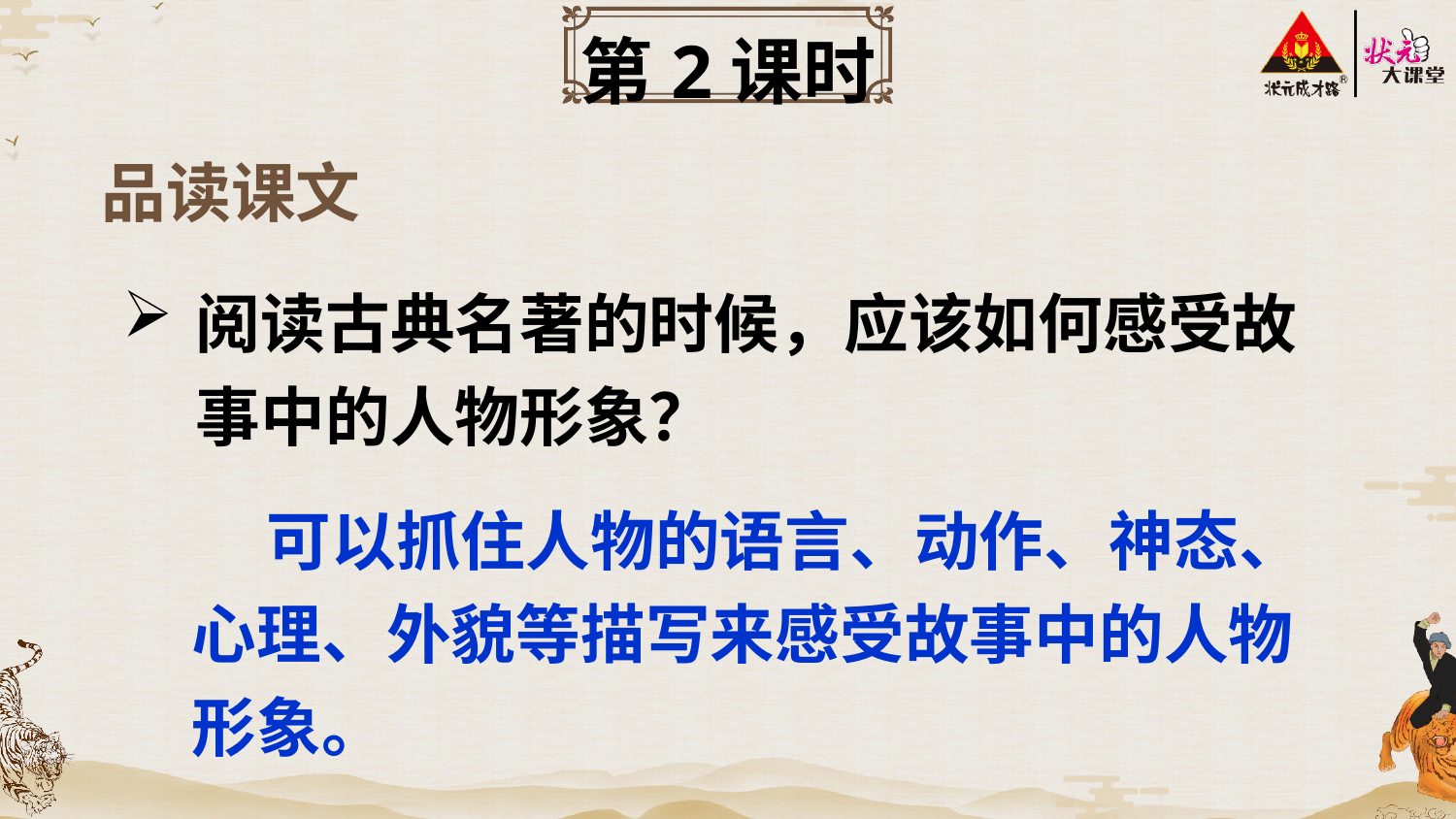

第2课时
品读课文
阅读古典名著的时候，应该如何感受故事中的人物形象？
    可以抓住人物的语言、动作、神态、心理、外貌等描写来感受故事中的人物形象。